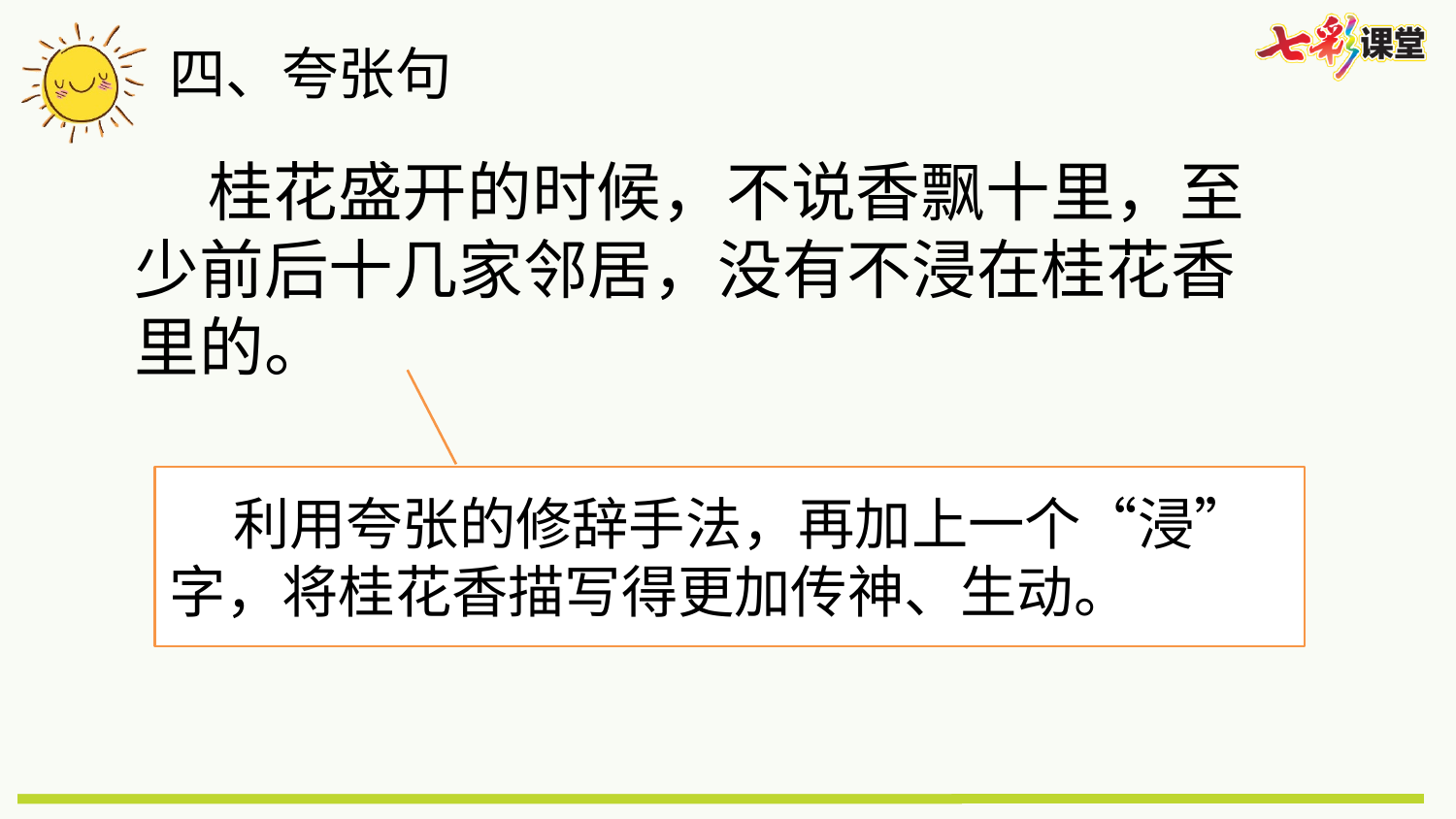

四、夸张句
    桂花盛开的时候，不说香飘十里，至少前后十几家邻居，没有不浸在桂花香里的。
    利用夸张的修辞手法，再加上一个“浸”字，将桂花香描写得更加传神、生动。